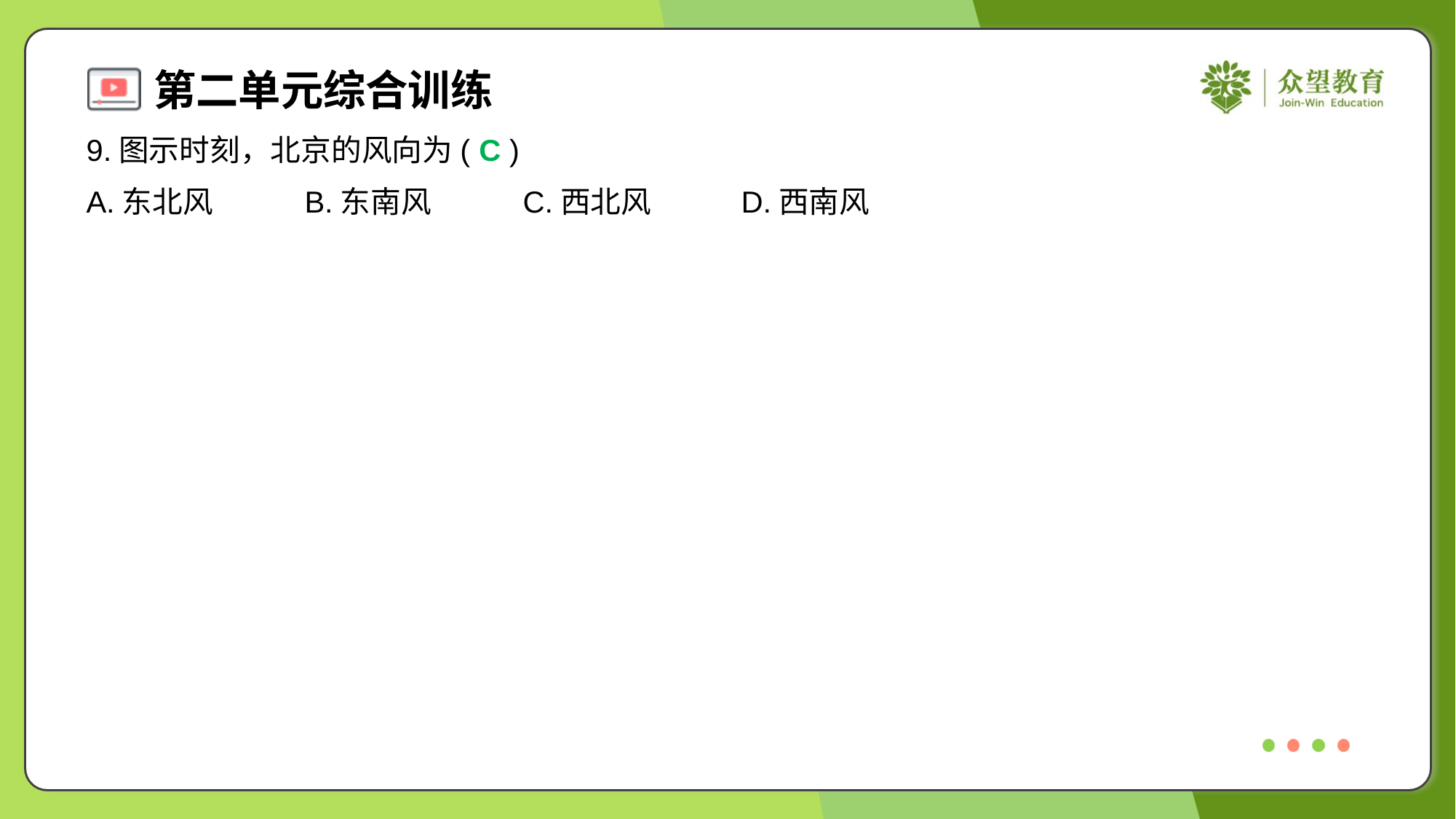

9.图示时刻，北京的风向为(     )
C
A.东北风	B.东南风	C.西北风	D.西南风